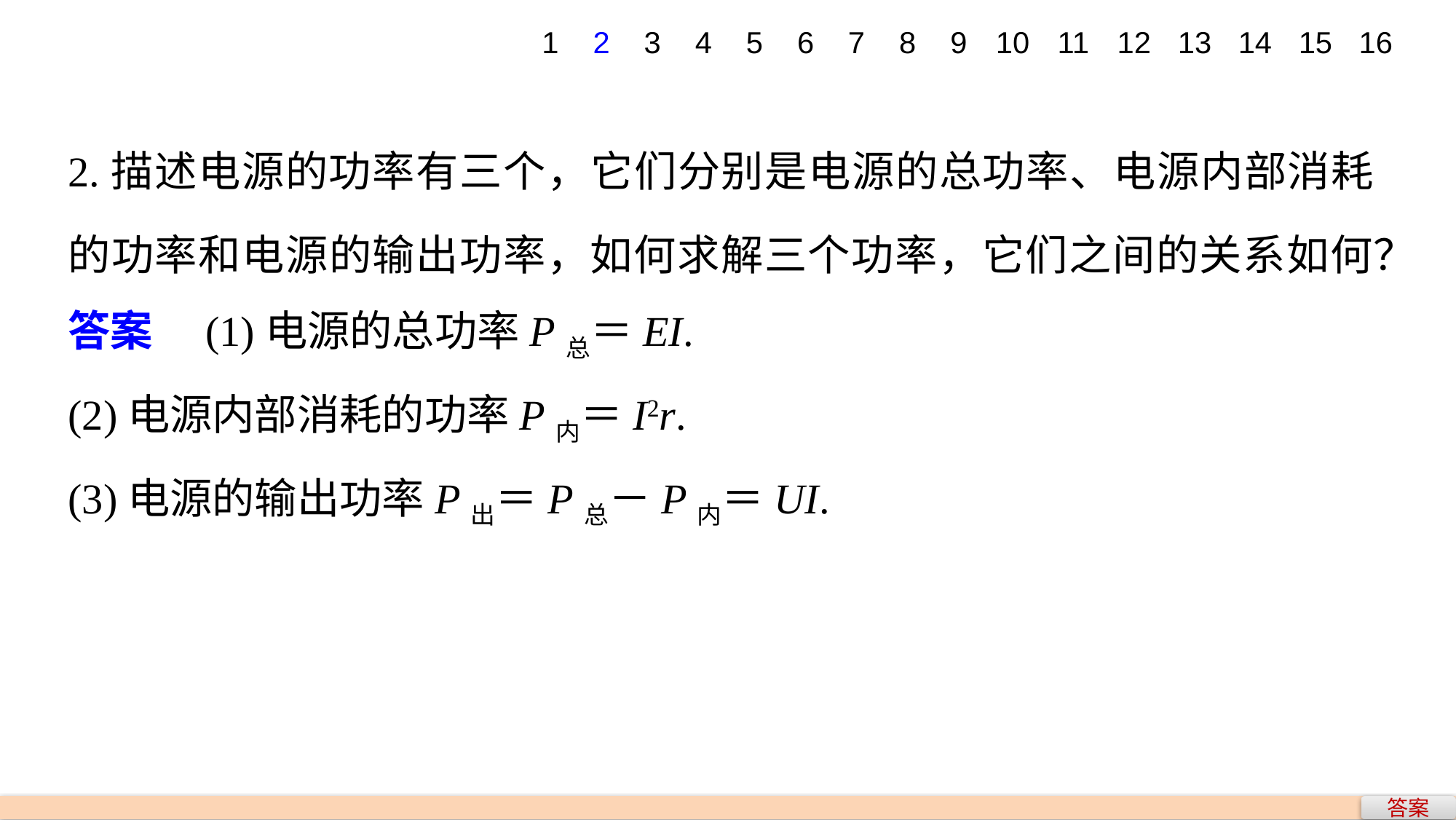

1
2
3
4
5
6
7
8
9
10
11
12
13
14
15
16
2.描述电源的功率有三个，它们分别是电源的总功率、电源内部消耗的功率和电源的输出功率，如何求解三个功率，它们之间的关系如何？
答案　(1)电源的总功率P总＝EI.
(2)电源内部消耗的功率P内＝I2r.
(3)电源的输出功率P出＝P总－P内＝UI.

答案